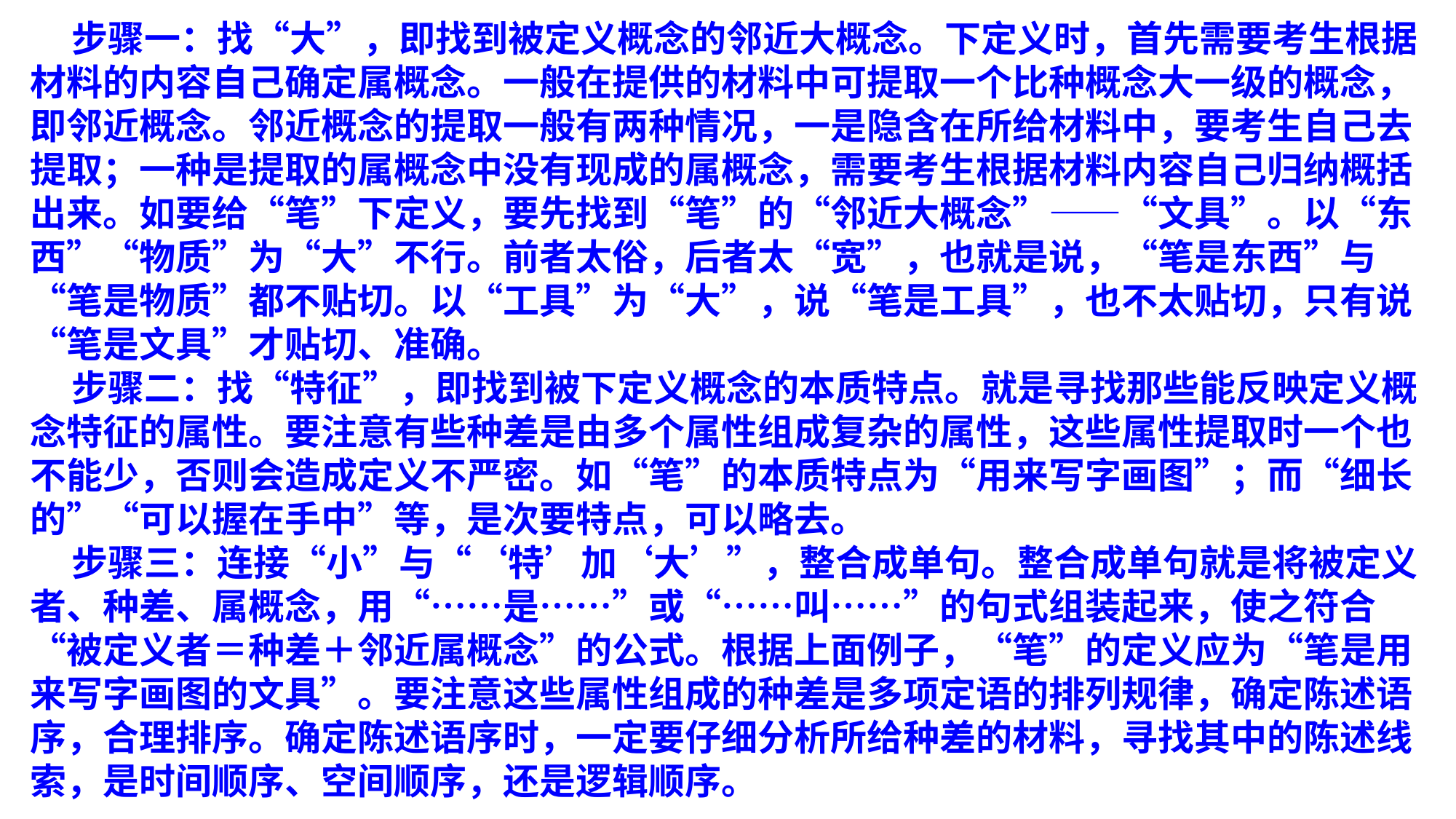

步骤一：找“大”，即找到被定义概念的邻近大概念。下定义时，首先需要考生根据材料的内容自己确定属概念。一般在提供的材料中可提取一个比种概念大一级的概念，即邻近概念。邻近概念的提取一般有两种情况，一是隐含在所给材料中，要考生自己去提取；一种是提取的属概念中没有现成的属概念，需要考生根据材料内容自己归纳概括出来。如要给“笔”下定义，要先找到“笔”的“邻近大概念”——“文具”。以“东西”“物质”为“大”不行。前者太俗，后者太“宽”，也就是说，“笔是东西”与“笔是物质”都不贴切。以“工具”为“大”，说“笔是工具”，也不太贴切，只有说“笔是文具”才贴切、准确。
    步骤二：找“特征”，即找到被下定义概念的本质特点。就是寻找那些能反映定义概念特征的属性。要注意有些种差是由多个属性组成复杂的属性，这些属性提取时一个也不能少，否则会造成定义不严密。如“笔”的本质特点为“用来写字画图”；而“细长的”“可以握在手中”等，是次要特点，可以略去。
    步骤三：连接“小”与“‘特’加‘大’”，整合成单句。整合成单句就是将被定义者、种差、属概念，用“……是……”或“……叫……”的句式组装起来，使之符合“被定义者＝种差＋邻近属概念”的公式。根据上面例子，“笔”的定义应为“笔是用来写字画图的文具”。要注意这些属性组成的种差是多项定语的排列规律，确定陈述语序，合理排序。确定陈述语序时，一定要仔细分析所给种差的材料，寻找其中的陈述线索，是时间顺序、空间顺序，还是逻辑顺序。